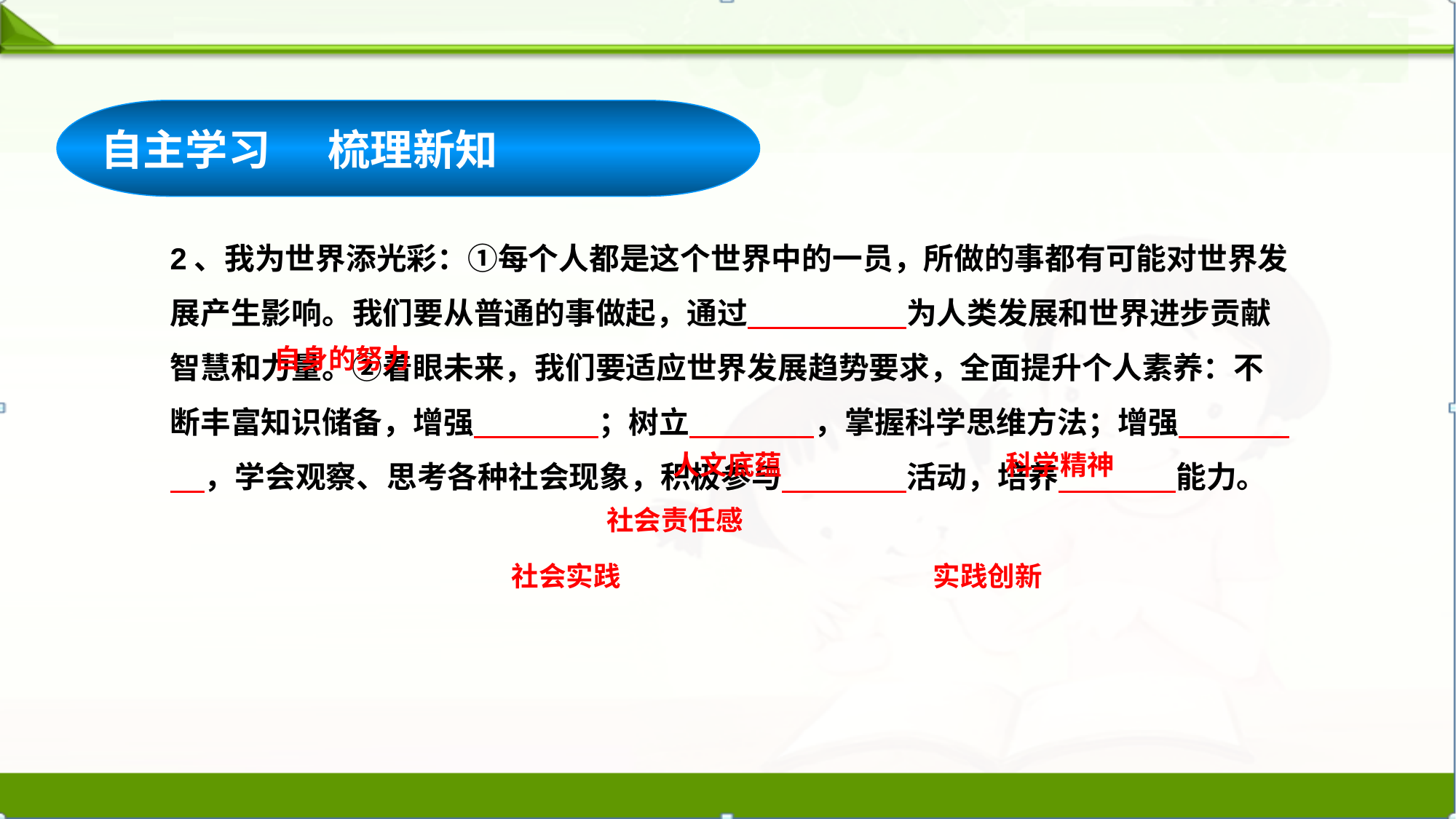

自主学习      梳理新知
2、我为世界添光彩：①每个人都是这个世界中的一员，所做的事都有可能对世界发展产生影响。我们要从普通的事做起，通过                       为人类发展和世界进步贡献智慧和力量。②着眼未来，我们要适应世界发展趋势要求，全面提升个人素养：不断丰富知识储备，增强                  ；树立                  ，掌握科学思维方法；增强                      ，学会观察、思考各种社会现象，积极参与                  活动，培养                 能力。
自身的努力
人文底蕴
科学精神
社会责任感
社会实践
实践创新